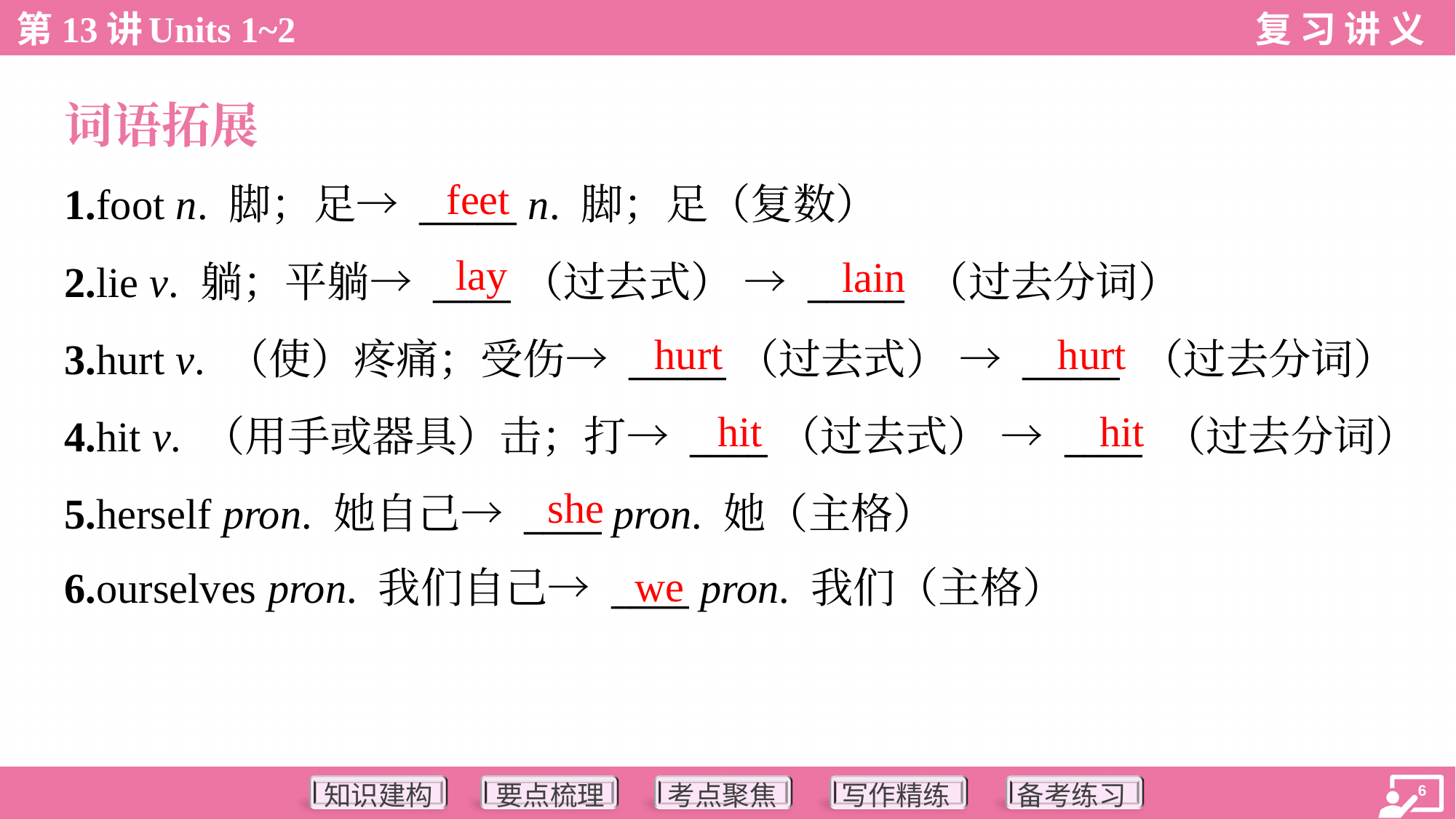

词语拓展
feet
1.foot n. 脚；足→ _____ n. 脚；足（复数）
2.lie v. 躺；平躺→ ____（过去式） → _____ （过去分词）
3.hurt v. （使）疼痛；受伤→ _____（过去式） → _____ （过去分词）
4.hit v. （用手或器具）击；打→ ____（过去式） → ____ （过去分词）
5.herself pron. 她自己→ ____ pron. 她（主格）
6.ourselves pron. 我们自己→ ____ pron. 我们（主格）
lay
lain
hurt
hurt
hit
hit
she
we